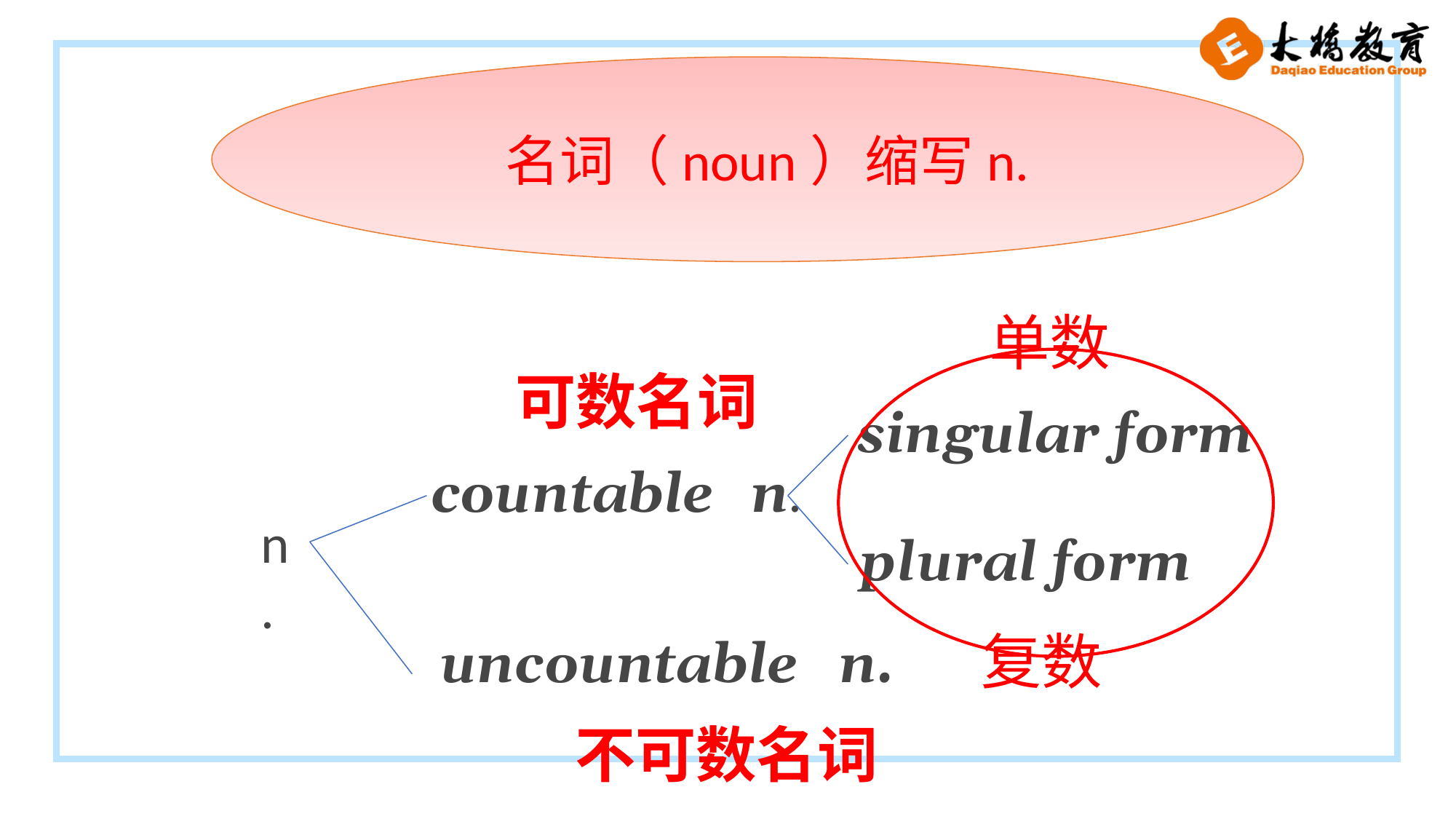

名词（noun）缩写n.
单数

可数名词
  singular form

  countable   n.

n.
   plural form

复数
uncountable   n.
不可数名词